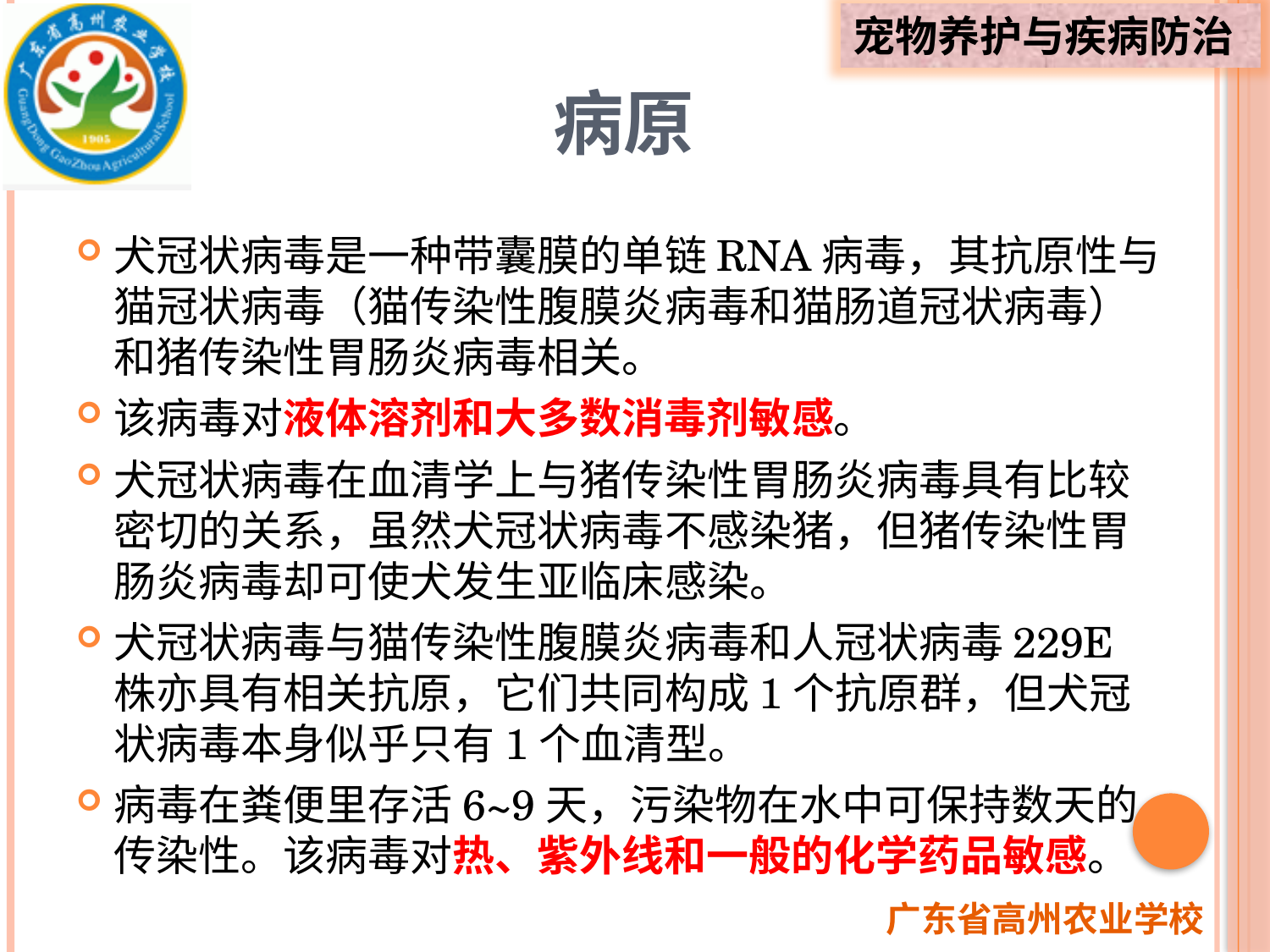

病原
犬冠状病毒是一种带囊膜的单链RNA病毒，其抗原性与猫冠状病毒（猫传染性腹膜炎病毒和猫肠道冠状病毒）和猪传染性胃肠炎病毒相关。
该病毒对液体溶剂和大多数消毒剂敏感。
犬冠状病毒在血清学上与猪传染性胃肠炎病毒具有比较密切的关系，虽然犬冠状病毒不感染猪，但猪传染性胃肠炎病毒却可使犬发生亚临床感染。
犬冠状病毒与猫传染性腹膜炎病毒和人冠状病毒229E株亦具有相关抗原，它们共同构成1个抗原群，但犬冠状病毒本身似乎只有1个血清型。
病毒在粪便里存活6~9天，污染物在水中可保持数天的传染性。该病毒对热、紫外线和一般的化学药品敏感。